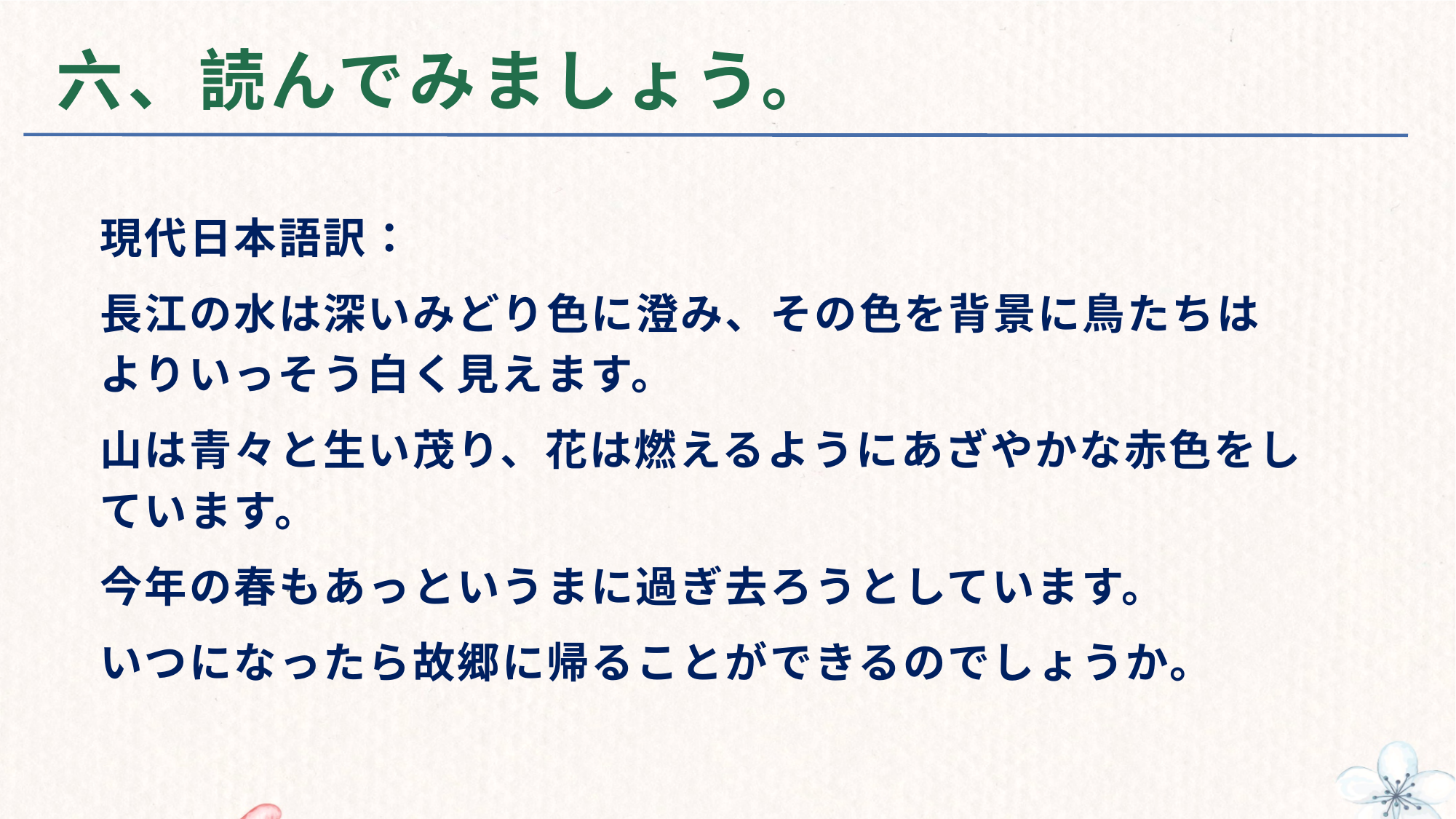

# 六、読んでみましょう。
現代日本語訳：
長江の水は深いみどり色に澄み、その色を背景に鳥たちはよりいっそう白く見えます。
山は青々と生い茂り、花は燃えるようにあざやかな赤色をしています。
今年の春もあっというまに過ぎ去ろうとしています。
いつになったら故郷に帰ることができるのでしょうか。